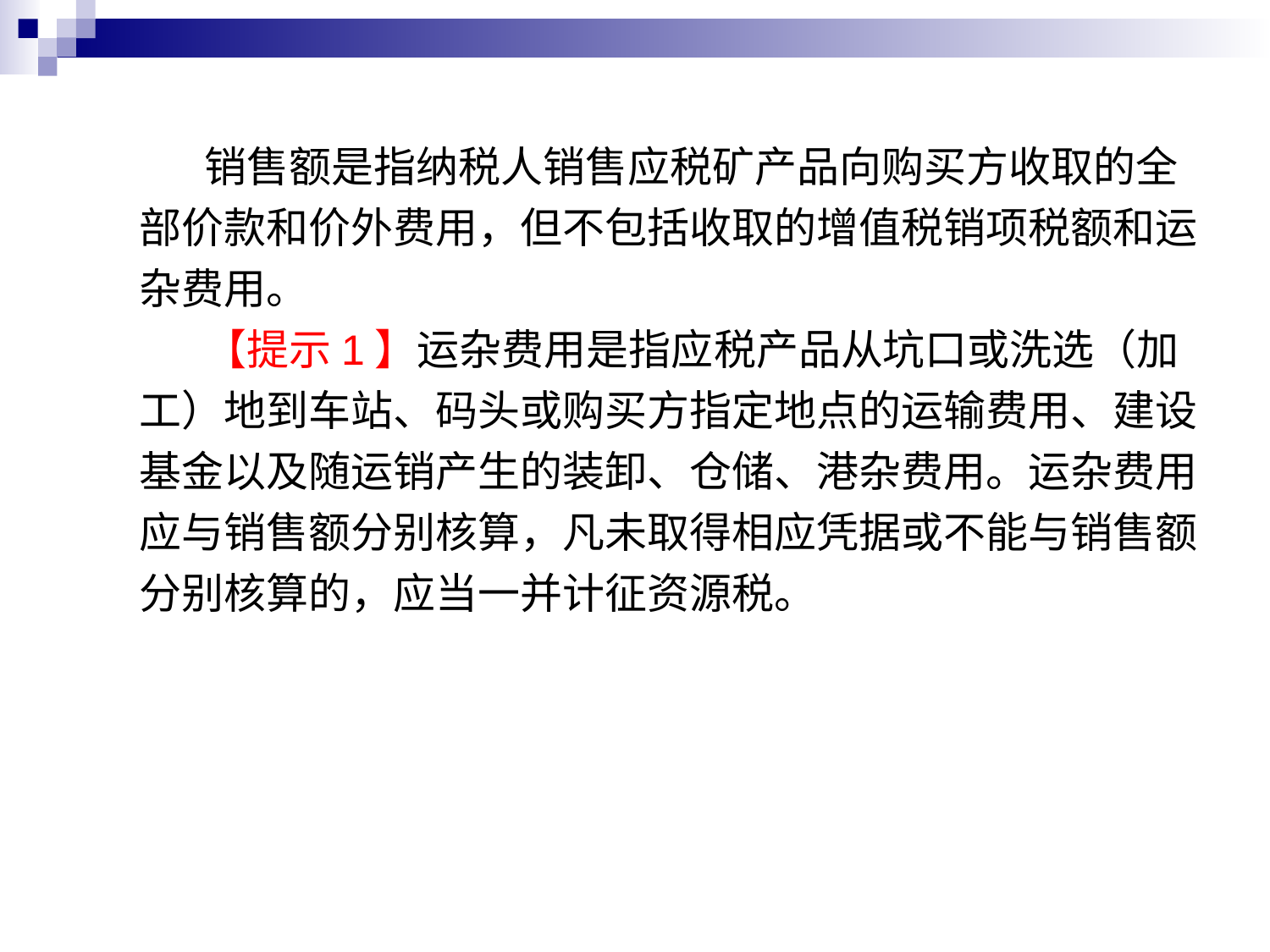

销售额是指纳税人销售应税矿产品向购买方收取的全部价款和价外费用，但不包括收取的增值税销项税额和运杂费用。
【提示1】运杂费用是指应税产品从坑口或洗选（加工）地到车站、码头或购买方指定地点的运输费用、建设基金以及随运销产生的装卸、仓储、港杂费用。运杂费用应与销售额分别核算，凡未取得相应凭据或不能与销售额分别核算的，应当一并计征资源税。